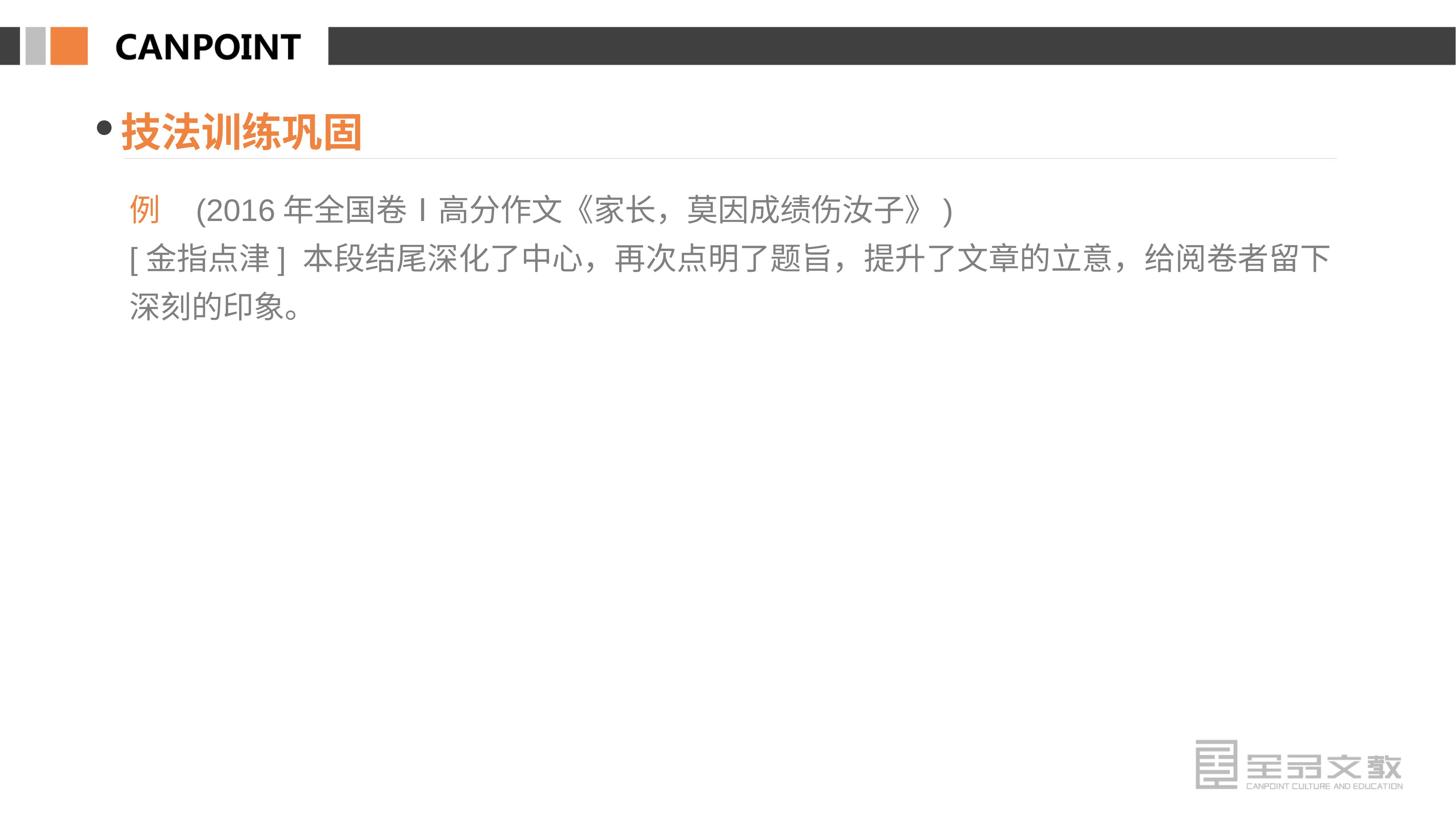

技法训练巩固

例    (2016年全国卷Ⅰ高分作文《家长，莫因成绩伤汝子》)
[金指点津] 本段结尾深化了中心，再次点明了题旨，提升了文章的立意，给阅卷者留下深刻的印象。